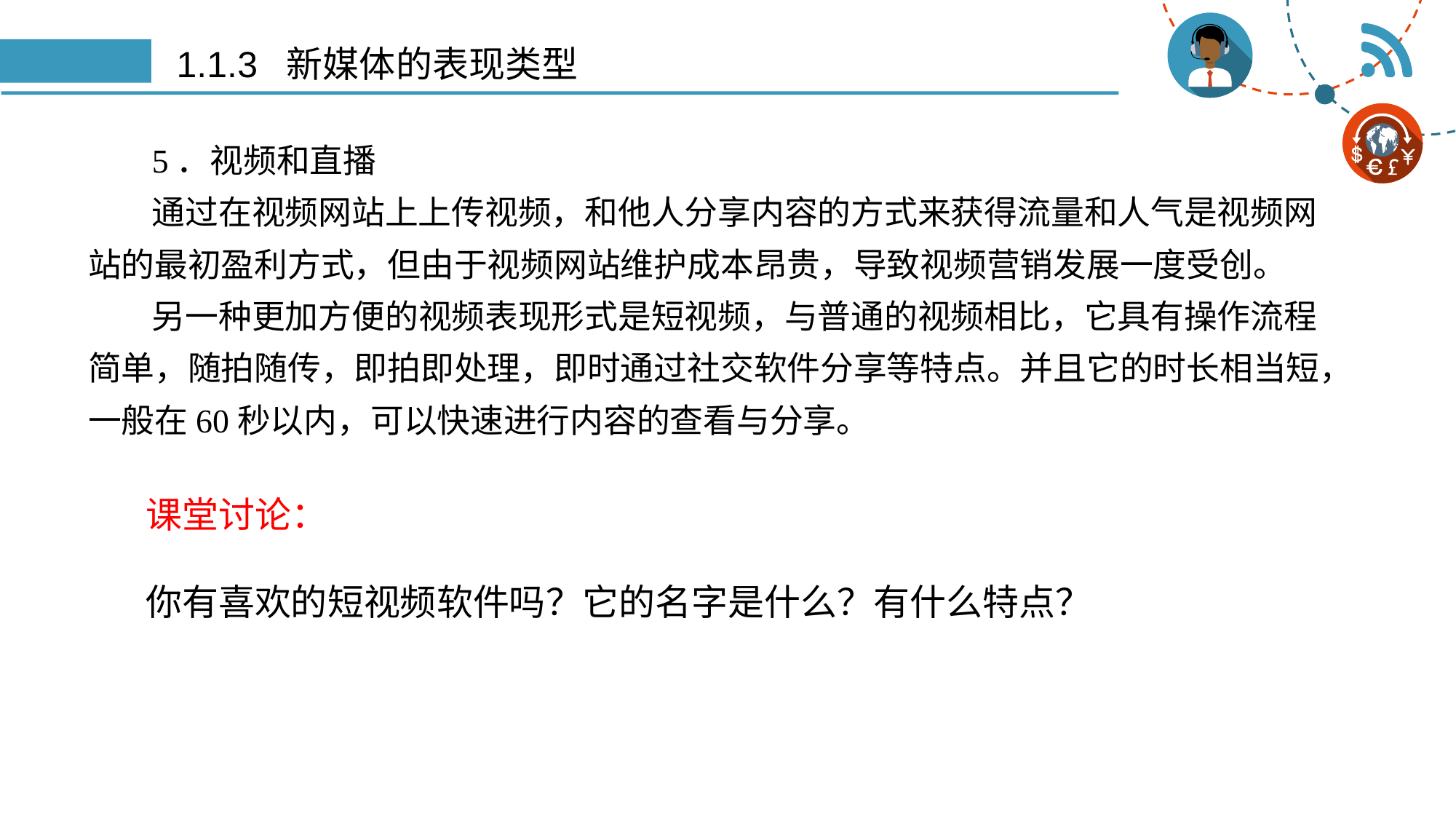

# 1.1.3  新媒体的表现类型
5．视频和直播
通过在视频网站上上传视频，和他人分享内容的方式来获得流量和人气是视频网站的最初盈利方式，但由于视频网站维护成本昂贵，导致视频营销发展一度受创。
另一种更加方便的视频表现形式是短视频，与普通的视频相比，它具有操作流程简单，随拍随传，即拍即处理，即时通过社交软件分享等特点。并且它的时长相当短，一般在60秒以内，可以快速进行内容的查看与分享。

课堂讨论：

你有喜欢的短视频软件吗？它的名字是什么？有什么特点？